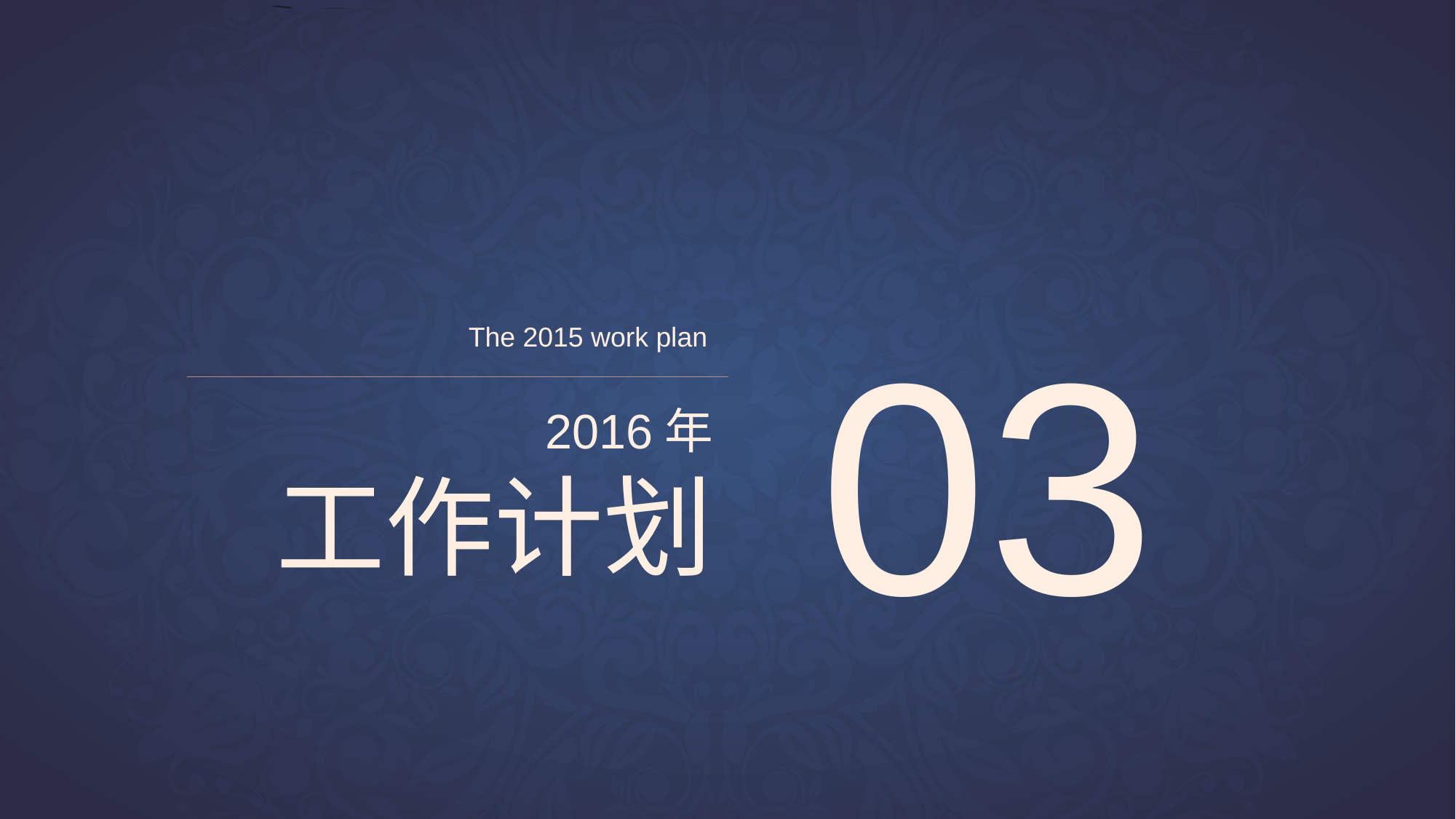

The 2015 work plan
2015年
工作计划
03
The 2015 work plan
2016年
工作计划